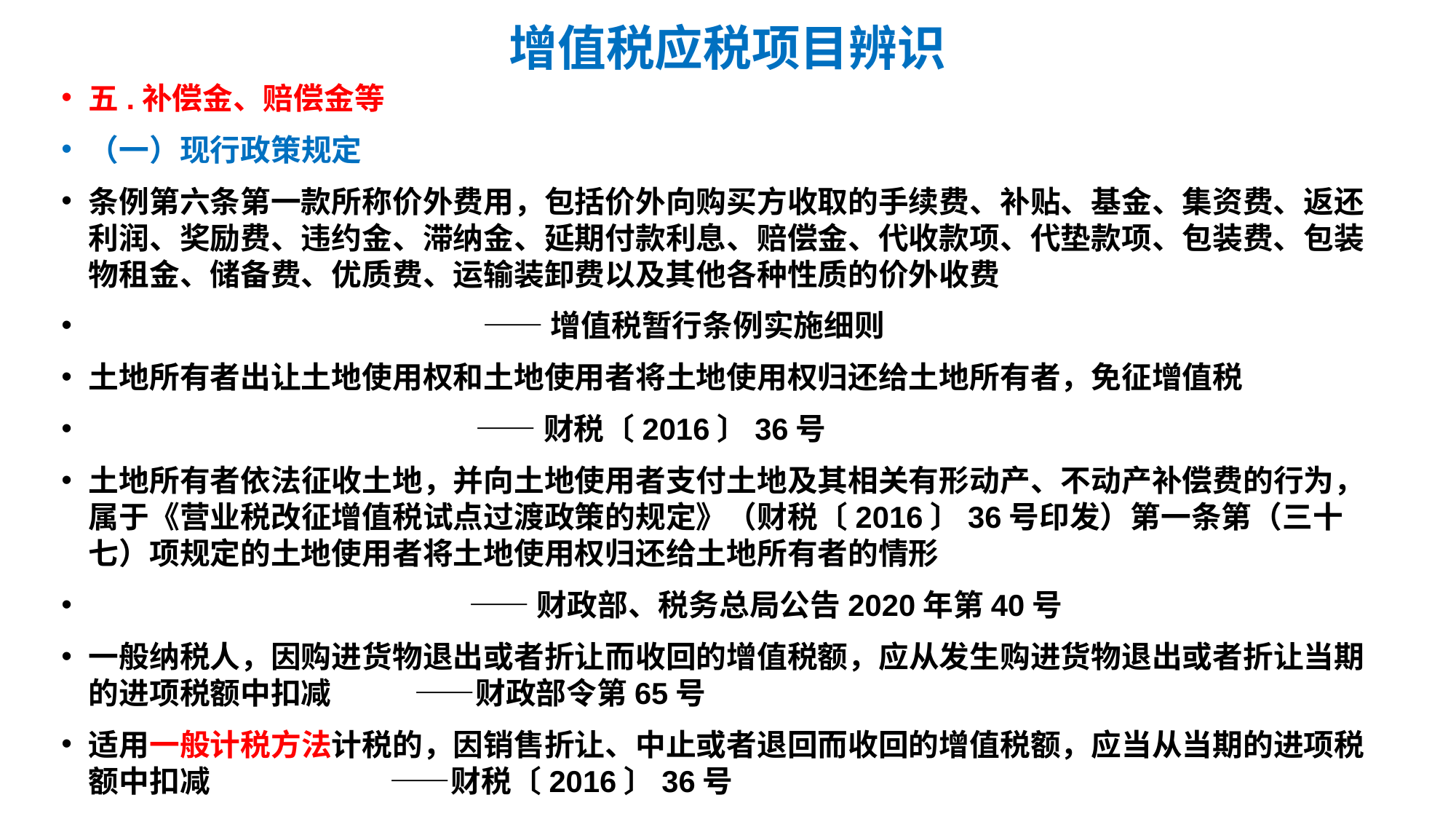

# 增值税应税项目辨识
五.补偿金、赔偿金等
（一）现行政策规定
条例第六条第一款所称价外费用，包括价外向购买方收取的手续费、补贴、基金、集资费、返还利润、奖励费、违约金、滞纳金、延期付款利息、赔偿金、代收款项、代垫款项、包装费、包装物租金、储备费、优质费、运输装卸费以及其他各种性质的价外收费
                                                         ——增值税暂行条例实施细则
土地所有者出让土地使用权和土地使用者将土地使用权归还给土地所有者，免征增值税
                                                        ——财税〔2016〕36号
土地所有者依法征收土地，并向土地使用者支付土地及其相关有形动产、不动产补偿费的行为，属于《营业税改征增值税试点过渡政策的规定》（财税〔2016〕36号印发）第一条第（三十七）项规定的土地使用者将土地使用权归还给土地所有者的情形
                                                       ——财政部、税务总局公告2020年第40号
一般纳税人，因购进货物退出或者折让而收回的增值税额，应从发生购进货物退出或者折让当期的进项税额中扣减            ——财政部令第65号
适用一般计税方法计税的，因销售折让、中止或者退回而收回的增值税额，应当从当期的进项税额中扣减                          ——财税〔2016〕36号